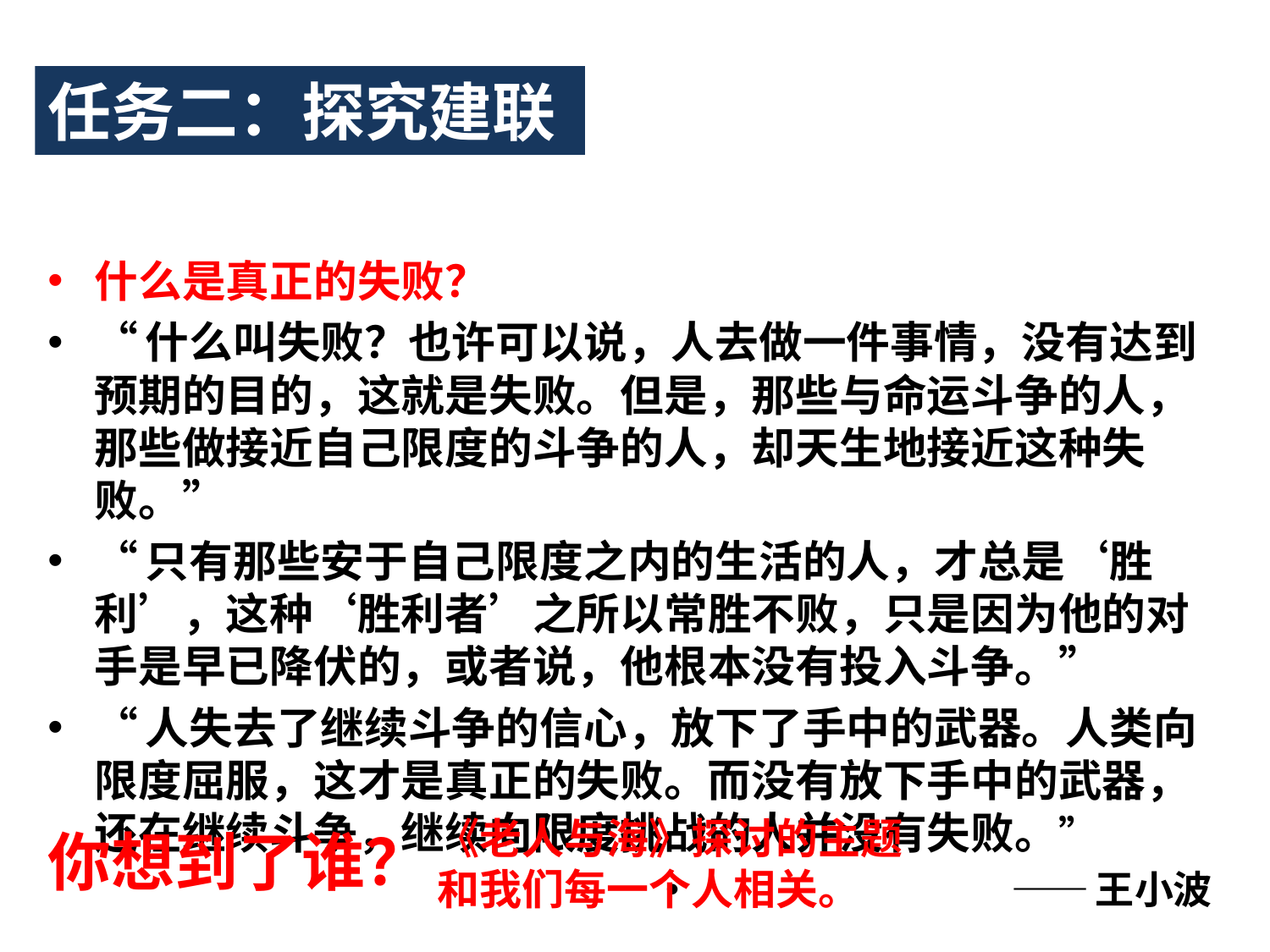

任务二：探究建联

什么是真正的失败？
“什么叫失败？也许可以说，人去做一件事情，没有达到预期的目的，这就是失败。但是，那些与命运斗争的人，那些做接近自己限度的斗争的人，却天生地接近这种失败。”
“只有那些安于自己限度之内的生活的人，才总是‘胜利’，这种‘胜利者’之所以常胜不败，只是因为他的对手是早已降伏的，或者说，他根本没有投入斗争。”
“人失去了继续斗争的信心，放下了手中的武器。人类向限度屈服，这才是真正的失败。而没有放下手中的武器，还在继续斗争，继续向限度挑战的人并没有失败。”
——王小波
《老人与海》探讨的主题和我们每一个人相关。
你想到了谁？